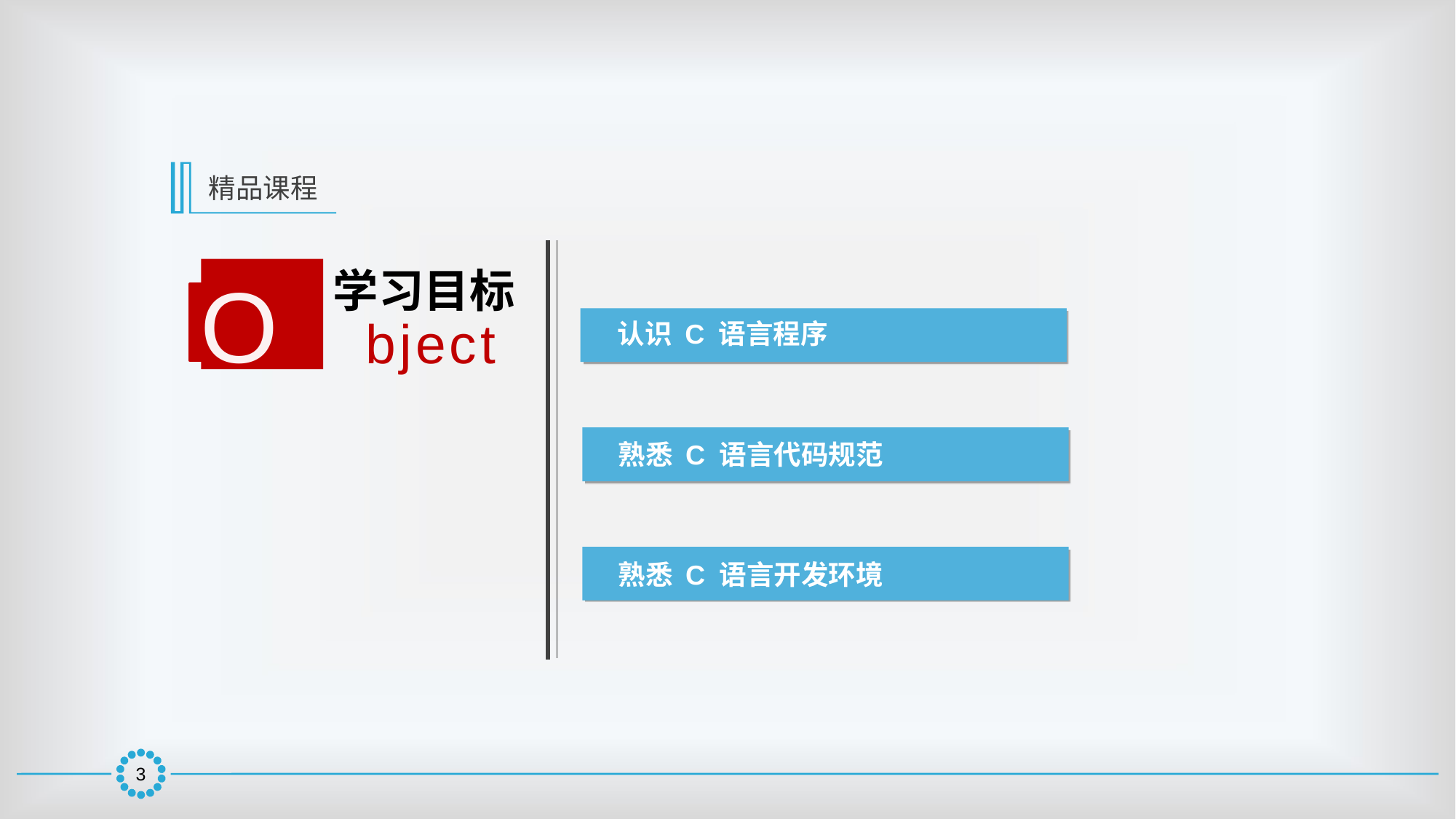

精品课程
学习目标

O

bject

认识 C 语言程序

熟悉 C 语言代码规范

熟悉 C 语言开发环境

3